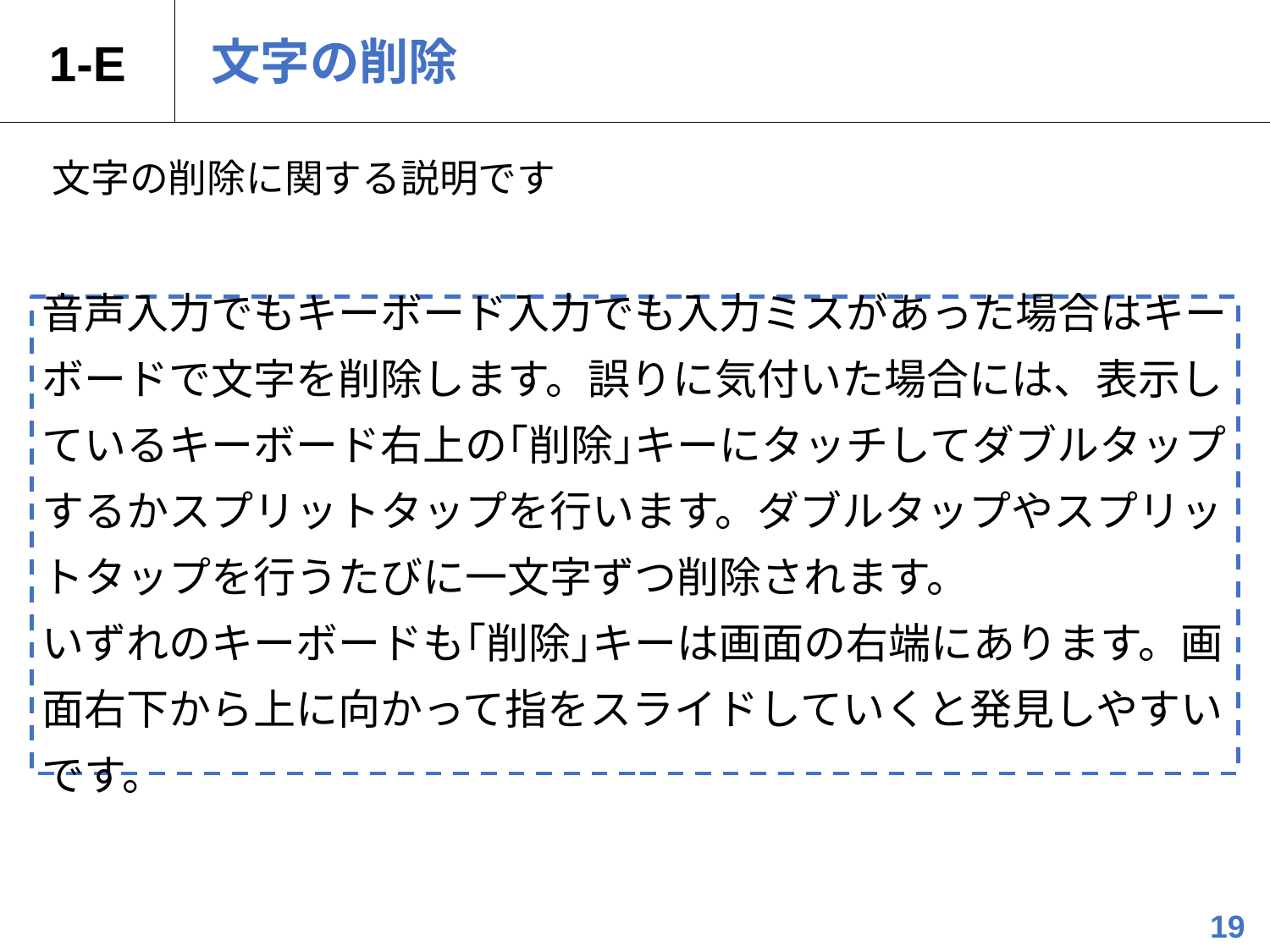

1-E
文字の削除
文字の削除に関する説明です
音声入力でもキーボード入力でも入力ミスがあった場合はキーボードで文字を削除します。誤りに気付いた場合には、表示しているキーボード右上の｢削除｣キーにタッチしてダブルタップするかスプリットタップを行います。ダブルタップやスプリットタップを行うたびに一文字ずつ削除されます。
いずれのキーボードも｢削除｣キーは画面の右端にあります。画面右下から上に向かって指をスライドしていくと発見しやすいです。
19